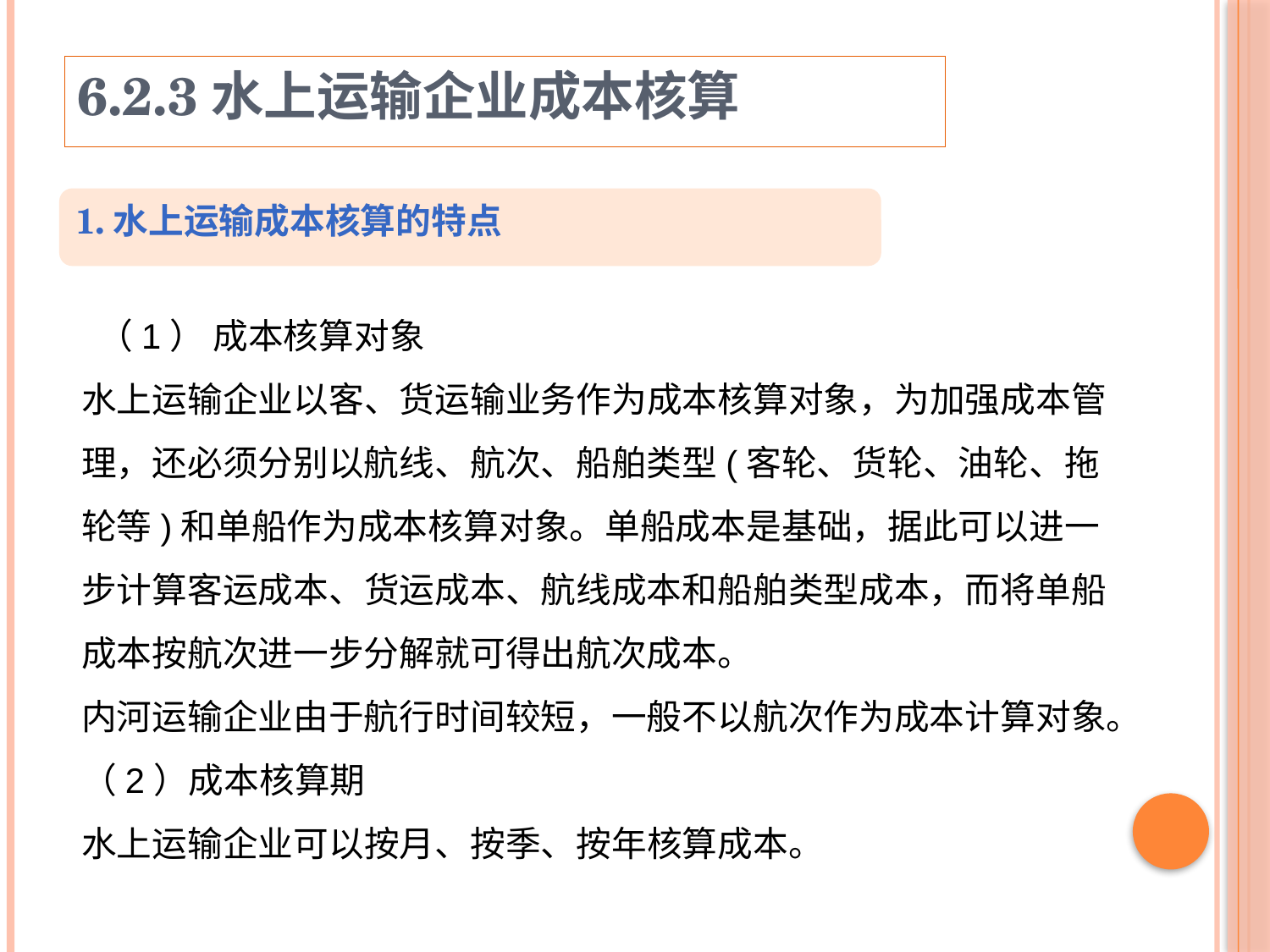

6.2.3水上运输企业成本核算
1.水上运输成本核算的特点
 （1） 成本核算对象
水上运输企业以客、货运输业务作为成本核算对象，为加强成本管理，还必须分别以航线、航次、船舶类型(客轮、货轮、油轮、拖轮等)和单船作为成本核算对象。单船成本是基础，据此可以进一步计算客运成本、货运成本、航线成本和船舶类型成本，而将单船成本按航次进一步分解就可得出航次成本。
内河运输企业由于航行时间较短，一般不以航次作为成本计算对象。
（2）成本核算期
水上运输企业可以按月、按季、按年核算成本。